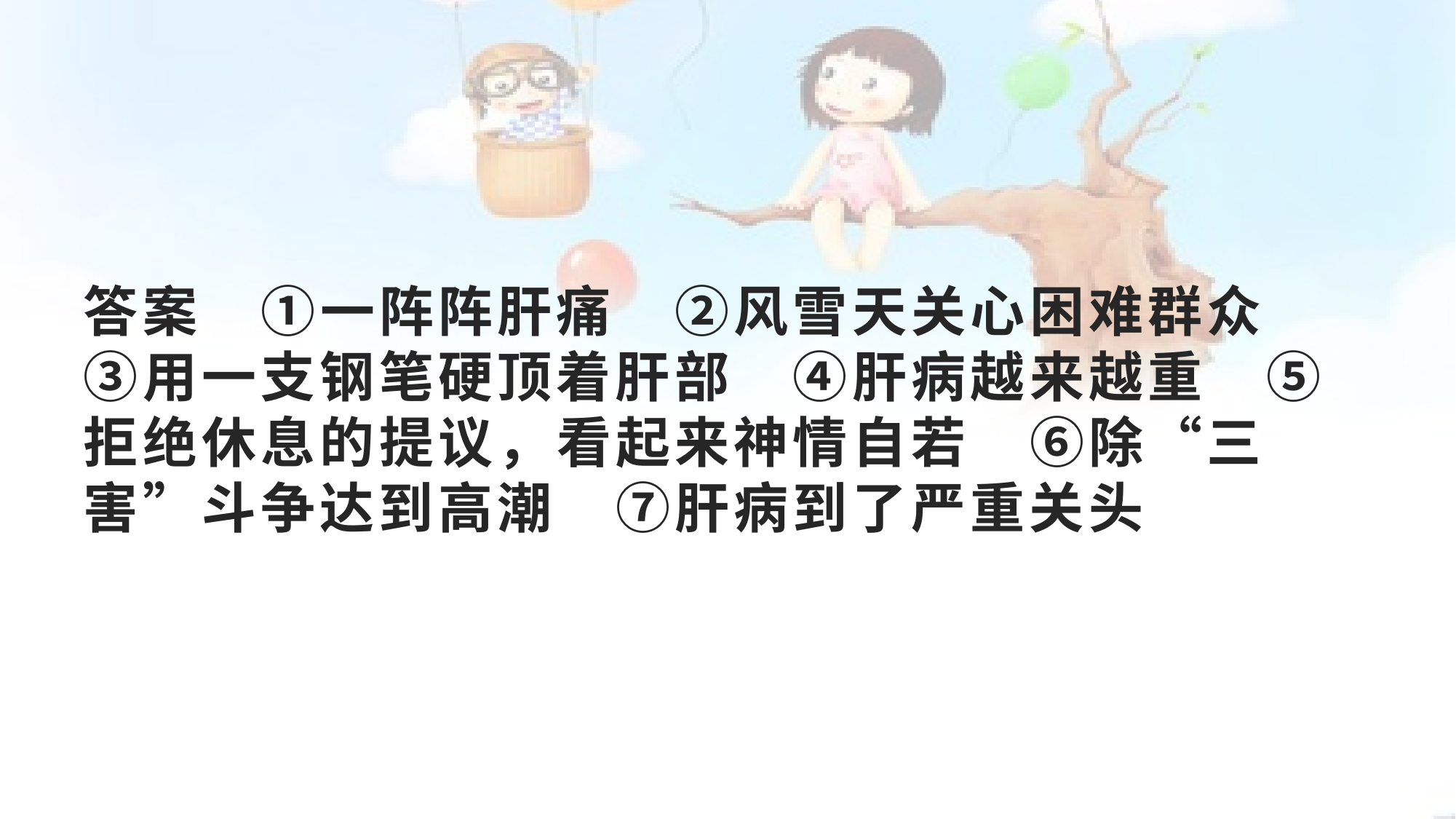

# 答案　①一阵阵肝痛　②风雪天关心困难群众　③用一支钢笔硬顶着肝部　④肝病越来越重　⑤拒绝休息的提议，看起来神情自若　⑥除“三害”斗争达到高潮　⑦肝病到了严重关头